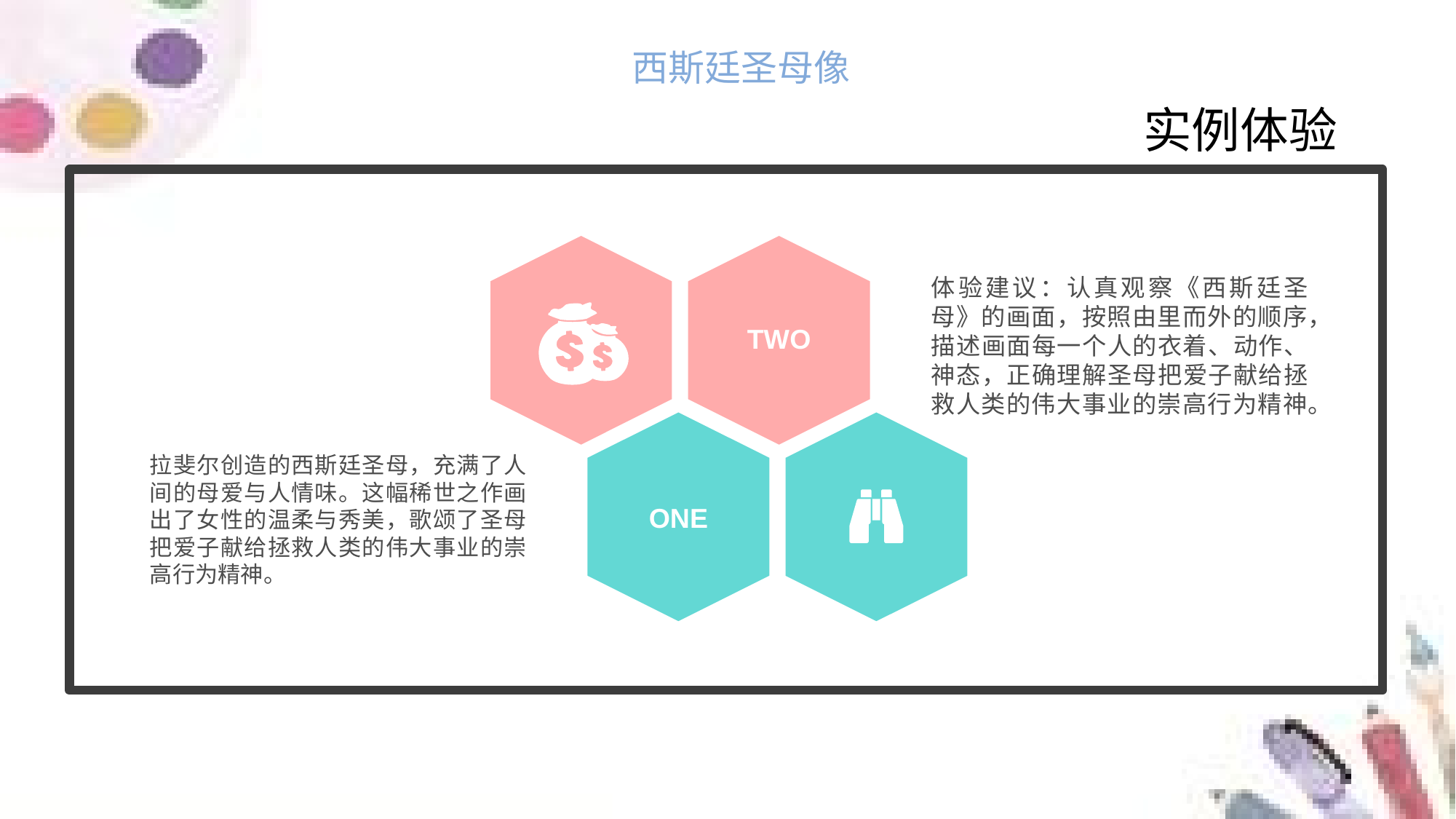

西斯廷圣母像
实例体验

TWO
体验建议：认真观察《西斯廷圣母》的画面，按照由里而外的顺序，描述画面每一个人的衣着、动作、神态，正确理解圣母把爱子献给拯救人类的伟大事业的崇高行为精神。

ONE

拉斐尔创造的西斯廷圣母，充满了人间的母爱与人情味。这幅稀世之作画出了女性的温柔与秀美，歌颂了圣母把爱子献给拯救人类的伟大事业的崇高行为精神。